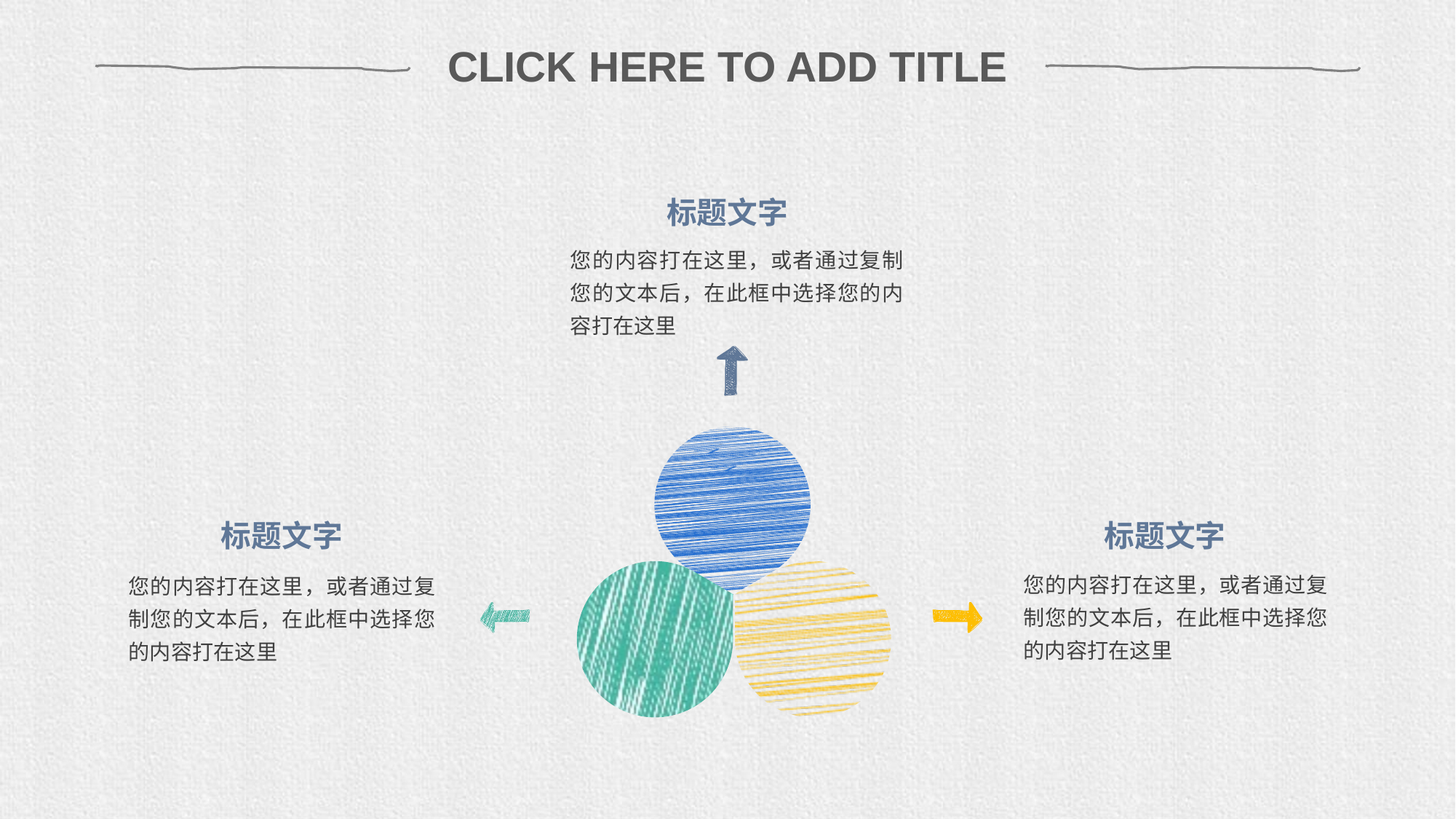

CLICK HERE TO ADD TITLE
标题文字
您的内容打在这里，或者通过复制您的文本后，在此框中选择您的内容打在这里

标题文字
您的内容打在这里，或者通过复制您的文本后，在此框中选择您的内容打在这里
标题文字
您的内容打在这里，或者通过复制您的文本后，在此框中选择您的内容打在这里